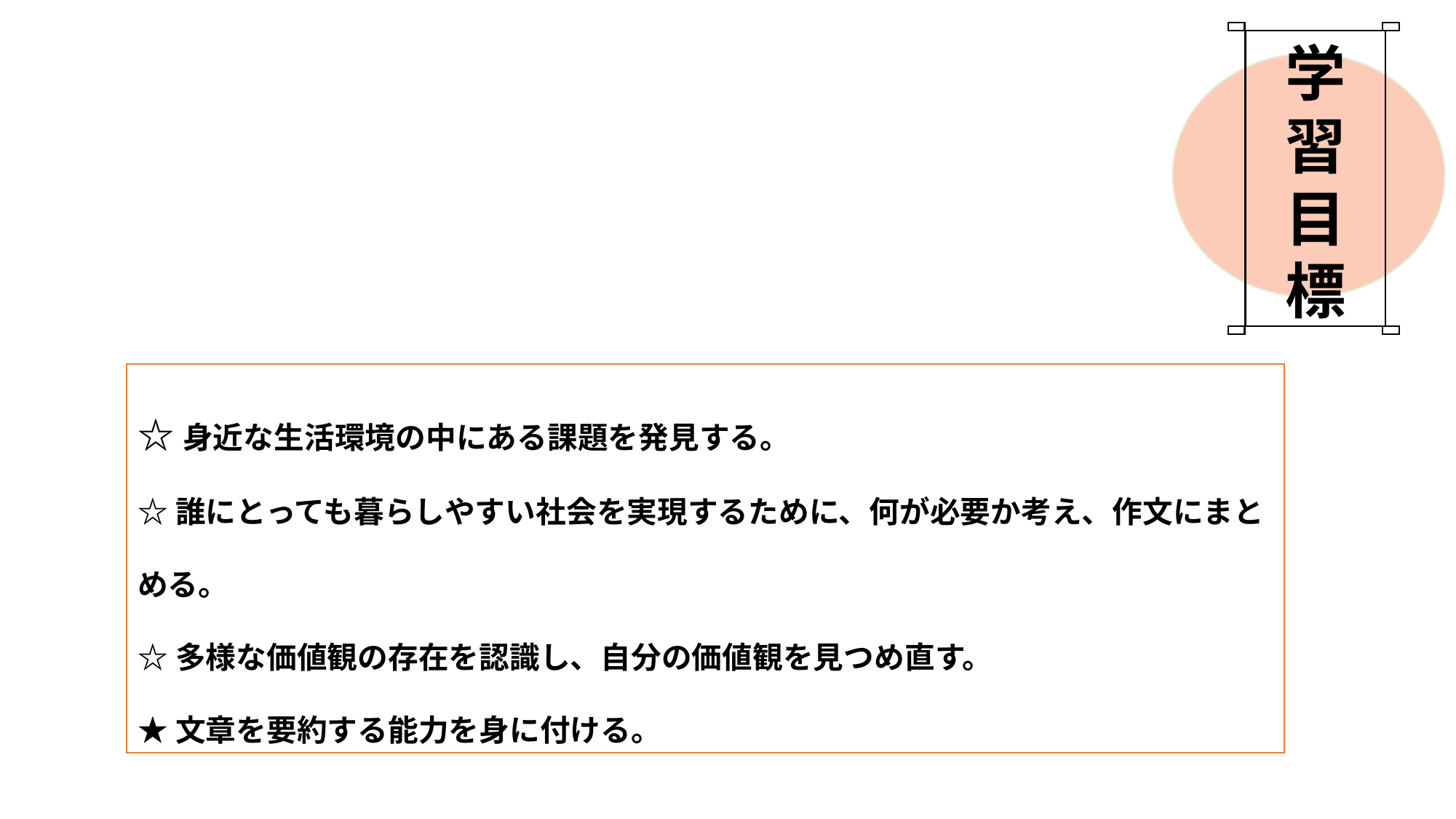

学習目標

☆身近な生活環境の中にある課題を発見する。
☆誰にとっても暮らしやすい社会を実現するために、何が必要か考え、作文にまとめる。
☆多様な価値観の存在を認識し、自分の価値観を見つめ直す。
★文章を要約する能力を身に付ける。